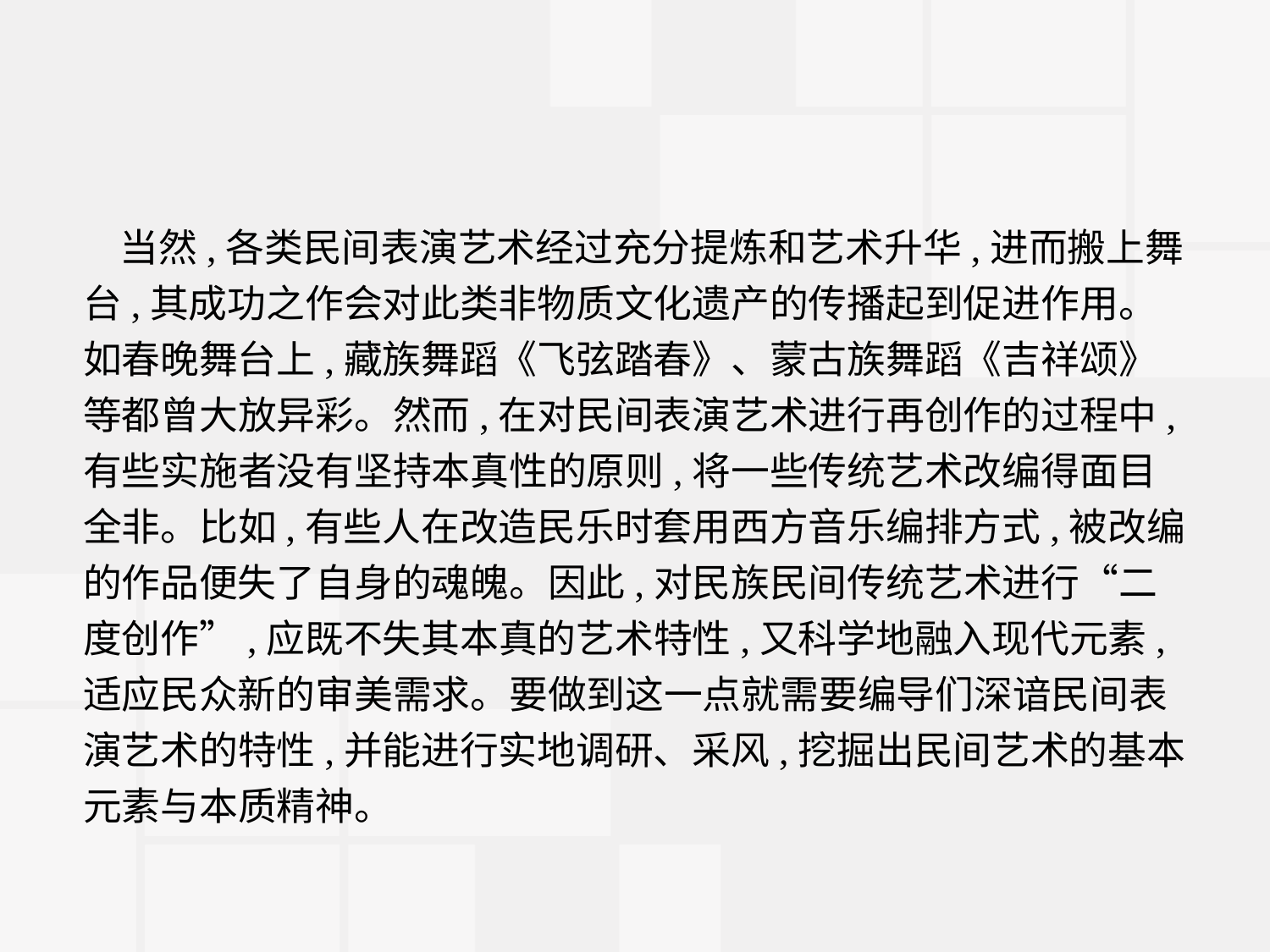

当然,各类民间表演艺术经过充分提炼和艺术升华,进而搬上舞台,其成功之作会对此类非物质文化遗产的传播起到促进作用。如春晚舞台上,藏族舞蹈《飞弦踏春》、蒙古族舞蹈《吉祥颂》等都曾大放异彩。然而,在对民间表演艺术进行再创作的过程中,有些实施者没有坚持本真性的原则,将一些传统艺术改编得面目全非。比如,有些人在改造民乐时套用西方音乐编排方式,被改编的作品便失了自身的魂魄。因此,对民族民间传统艺术进行“二度创作”,应既不失其本真的艺术特性,又科学地融入现代元素,适应民众新的审美需求。要做到这一点就需要编导们深谙民间表演艺术的特性,并能进行实地调研、采风,挖掘出民间艺术的基本元素与本质精神。